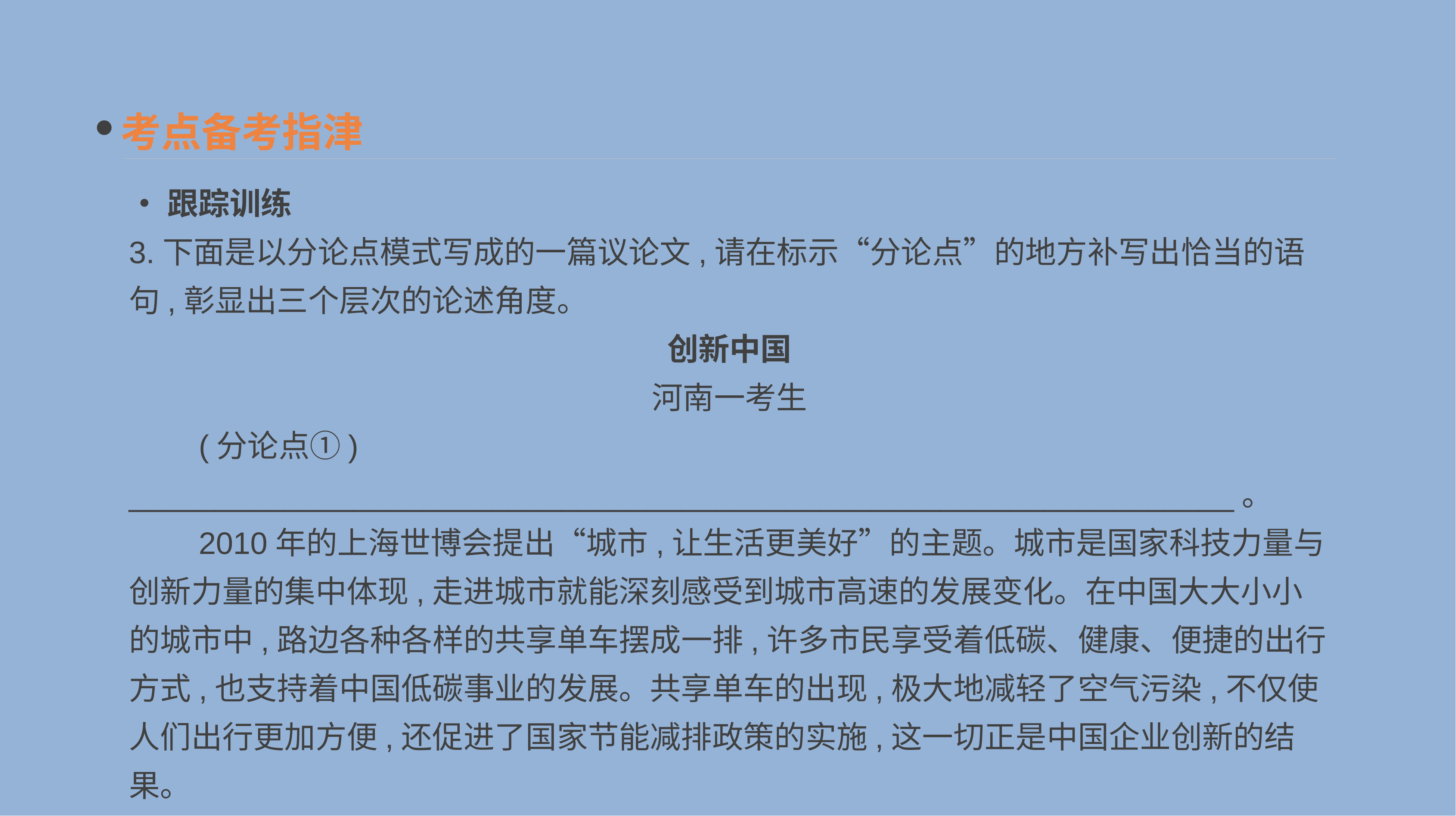

考点备考指津

•跟踪训练
3.下面是以分论点模式写成的一篇议论文,请在标示“分论点”的地方补写出恰当的语句,彰显出三个层次的论述角度。
创新中国
河南一考生
　　(分论点①) ________________________________________________________________。
　　2010年的上海世博会提出“城市,让生活更美好”的主题。城市是国家科技力量与创新力量的集中体现,走进城市就能深刻感受到城市高速的发展变化。在中国大大小小的城市中,路边各种各样的共享单车摆成一排,许多市民享受着低碳、健康、便捷的出行方式,也支持着中国低碳事业的发展。共享单车的出现,极大地减轻了空气污染,不仅使人们出行更加方便,还促进了国家节能减排政策的实施,这一切正是中国企业创新的结果。